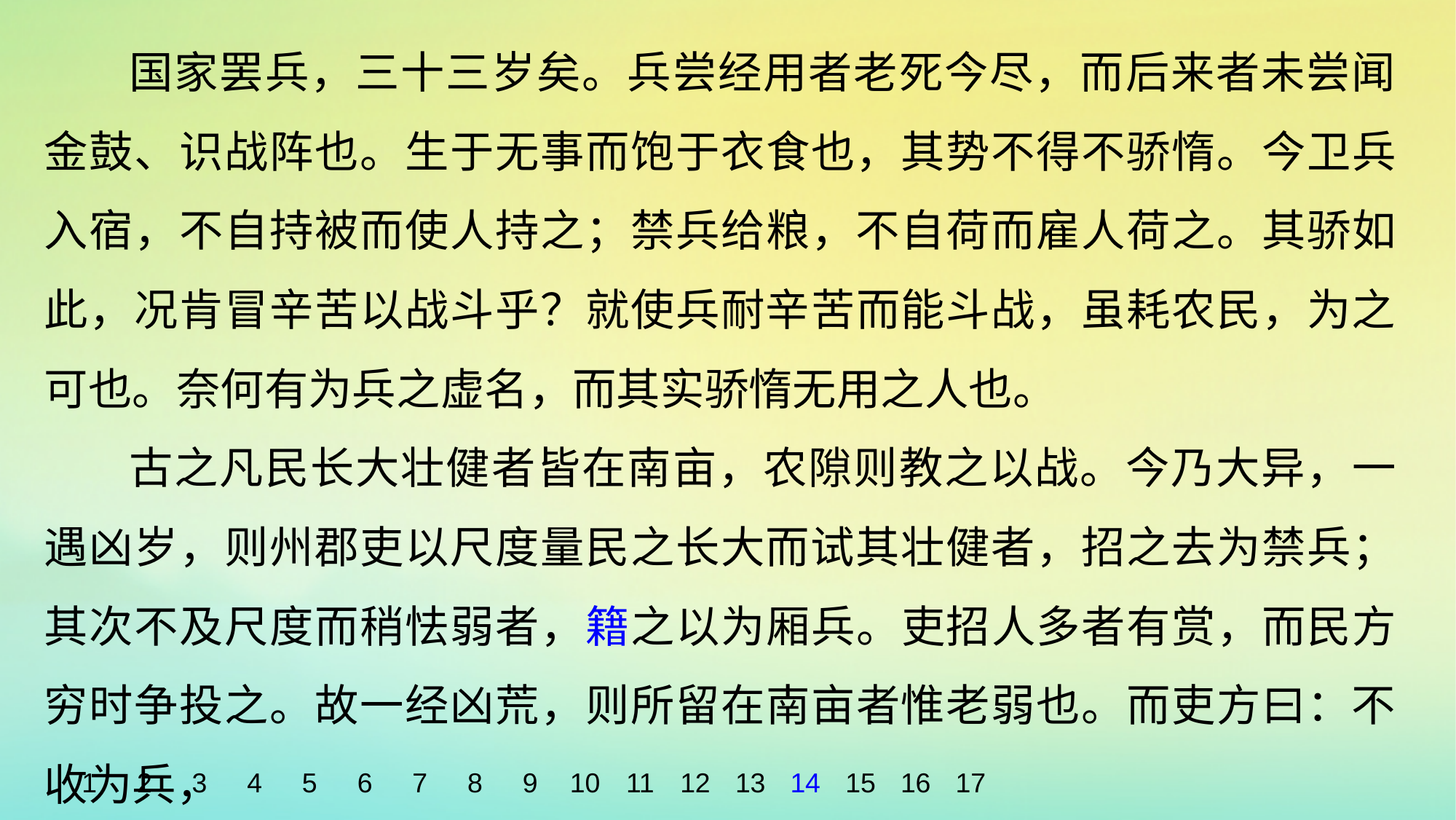

国家罢兵，三十三岁矣。兵尝经用者老死今尽，而后来者未尝闻金鼓、识战阵也。生于无事而饱于衣食也，其势不得不骄惰。今卫兵入宿，不自持被而使人持之；禁兵给粮，不自荷而雇人荷之。其骄如此，况肯冒辛苦以战斗乎？就使兵耐辛苦而能斗战，虽耗农民，为之可也。奈何有为兵之虚名，而其实骄惰无用之人也。
古之凡民长大壮健者皆在南亩，农隙则教之以战。今乃大异，一遇凶岁，则州郡吏以尺度量民之长大而试其壮健者，招之去为禁兵；其次不及尺度而稍怯弱者，籍之以为厢兵。吏招人多者有赏，而民方穷时争投之。故一经凶荒，则所留在南亩者惟老弱也。而吏方曰：不收为兵，
1
2
3
4
5
6
7
8
9
10
11
12
13
14
15
16
17